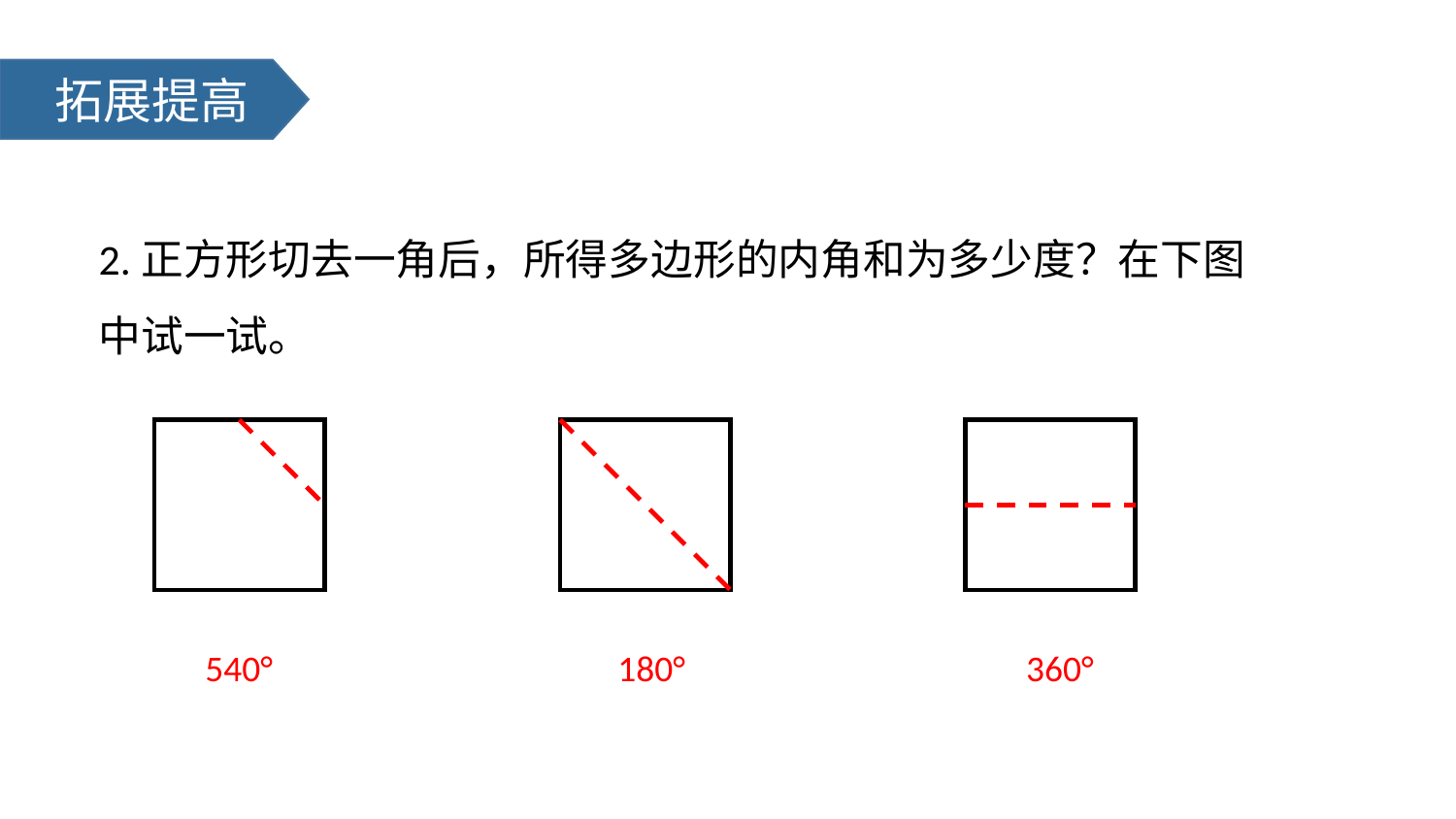

拓展提高
2.正方形切去一角后，所得多边形的内角和为多少度？在下图中试一试。

180°
540°
360°